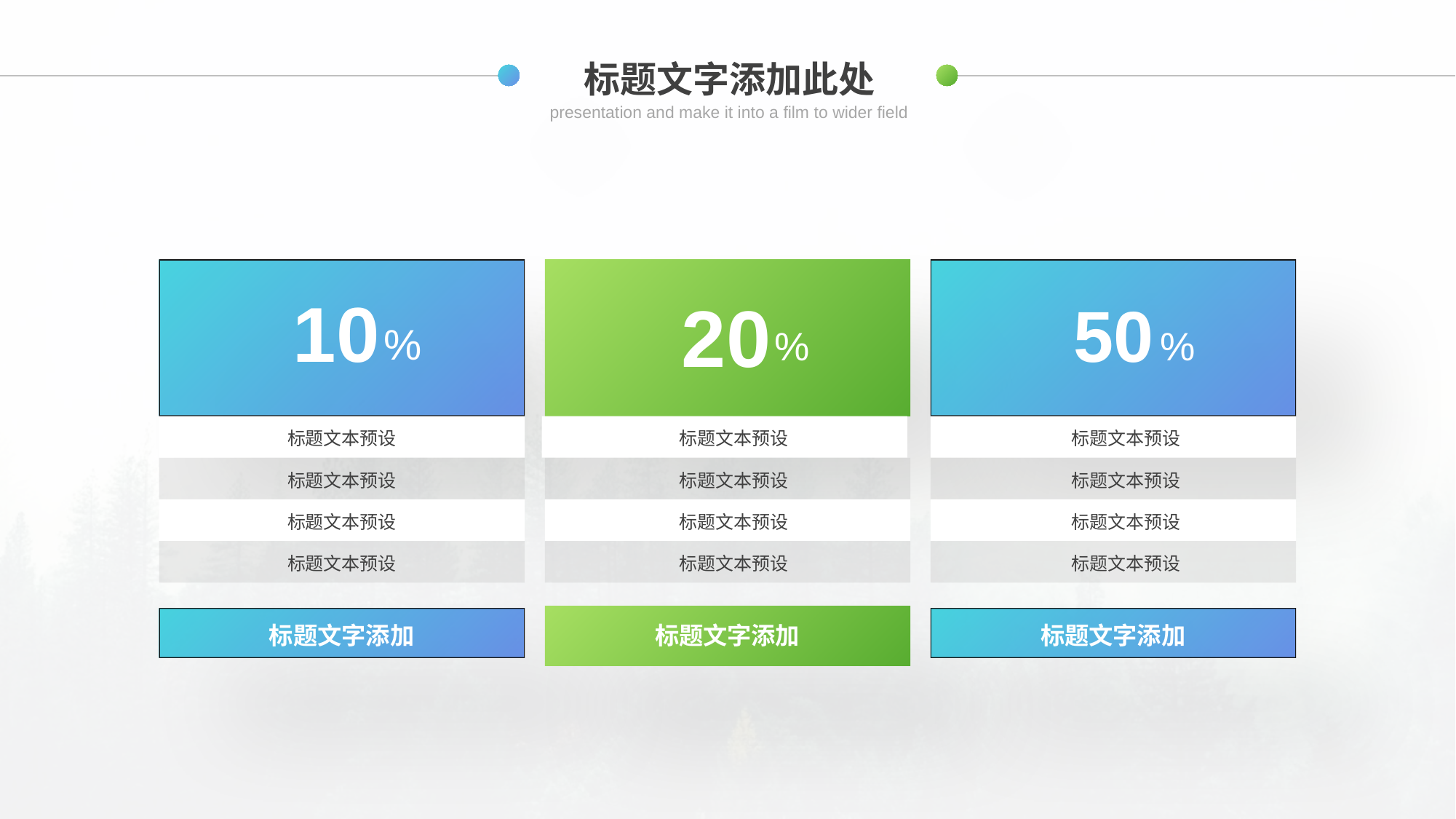

标题文字添加此处
presentation and make it into a film to wider field

20
50
10
%
%
%

标题文本预设
标题文本预设
标题文本预设

标题文本预设
标题文本预设
标题文本预设

标题文本预设
标题文本预设
标题文本预设

标题文本预设
标题文本预设
标题文本预设

标题文字添加
标题文字添加
标题文字添加